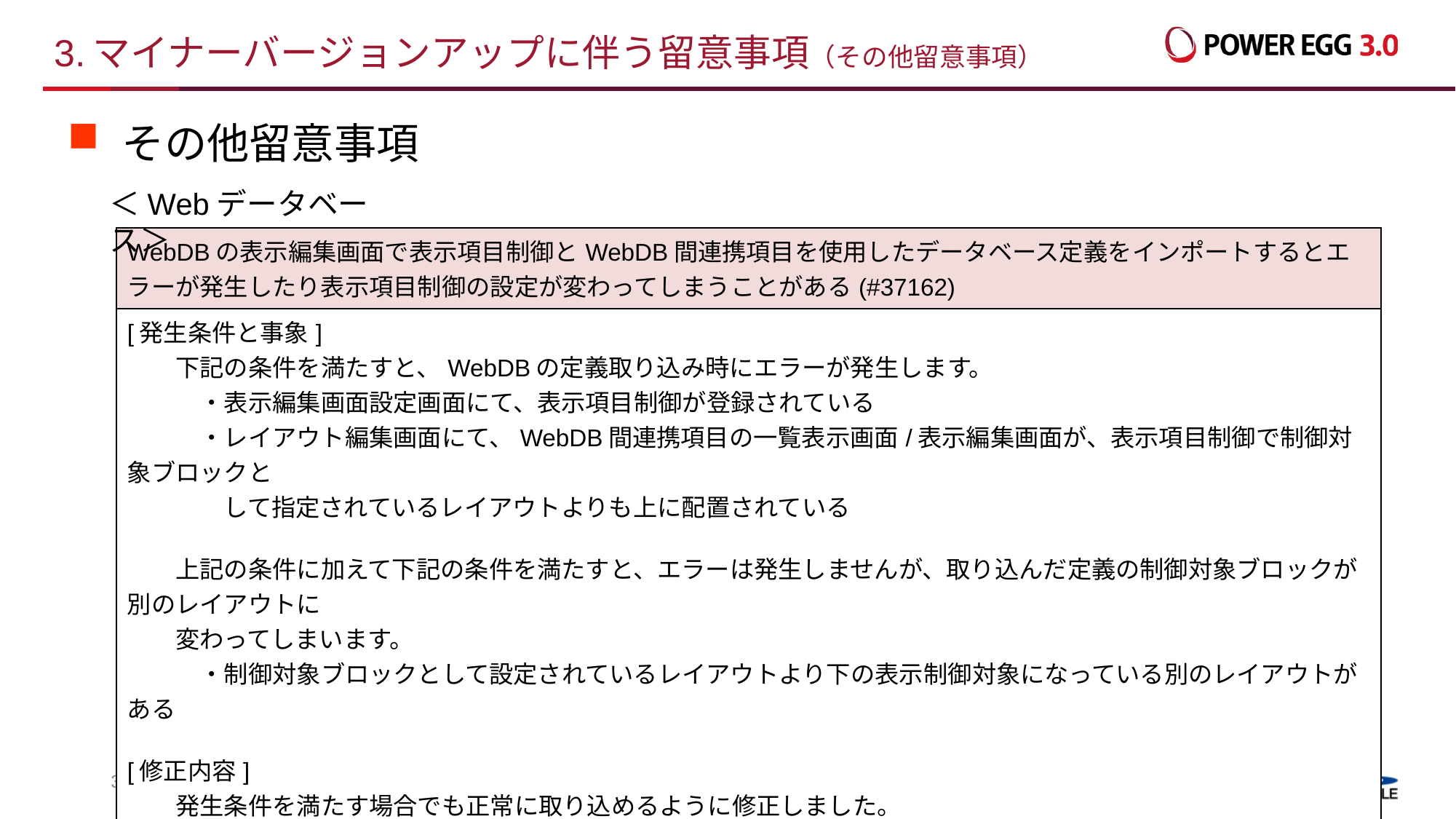

# 3.マイナーバージョンアップに伴う留意事項（その他留意事項）
その他留意事項
＜Webデータベース＞
| WebDBの表示編集画面で表示項目制御とWebDB間連携項目を使用したデータベース定義をインポートするとエラーが発生したり表示項目制御の設定が変わってしまうことがある(#37162) |
| --- |
| [発生条件と事象] 　　下記の条件を満たすと、WebDBの定義取り込み時にエラーが発生します。 　　　・表示編集画面設定画面にて、表示項目制御が登録されている 　　　・レイアウト編集画面にて、WebDB間連携項目の一覧表示画面/表示編集画面が、表示項目制御で制御対象ブロックと 　　　　して指定されているレイアウトよりも上に配置されている 　　上記の条件に加えて下記の条件を満たすと、エラーは発生しませんが、取り込んだ定義の制御対象ブロックが別のレイアウトに 　　変わってしまいます。 　　　・制御対象ブロックとして設定されているレイアウトより下の表示制御対象になっている別のレイアウトがある [修正内容] 　　発生条件を満たす場合でも正常に取り込めるように修正しました。 |
32
All Rights Reserved Copyright© D-CIRCLE,INC.